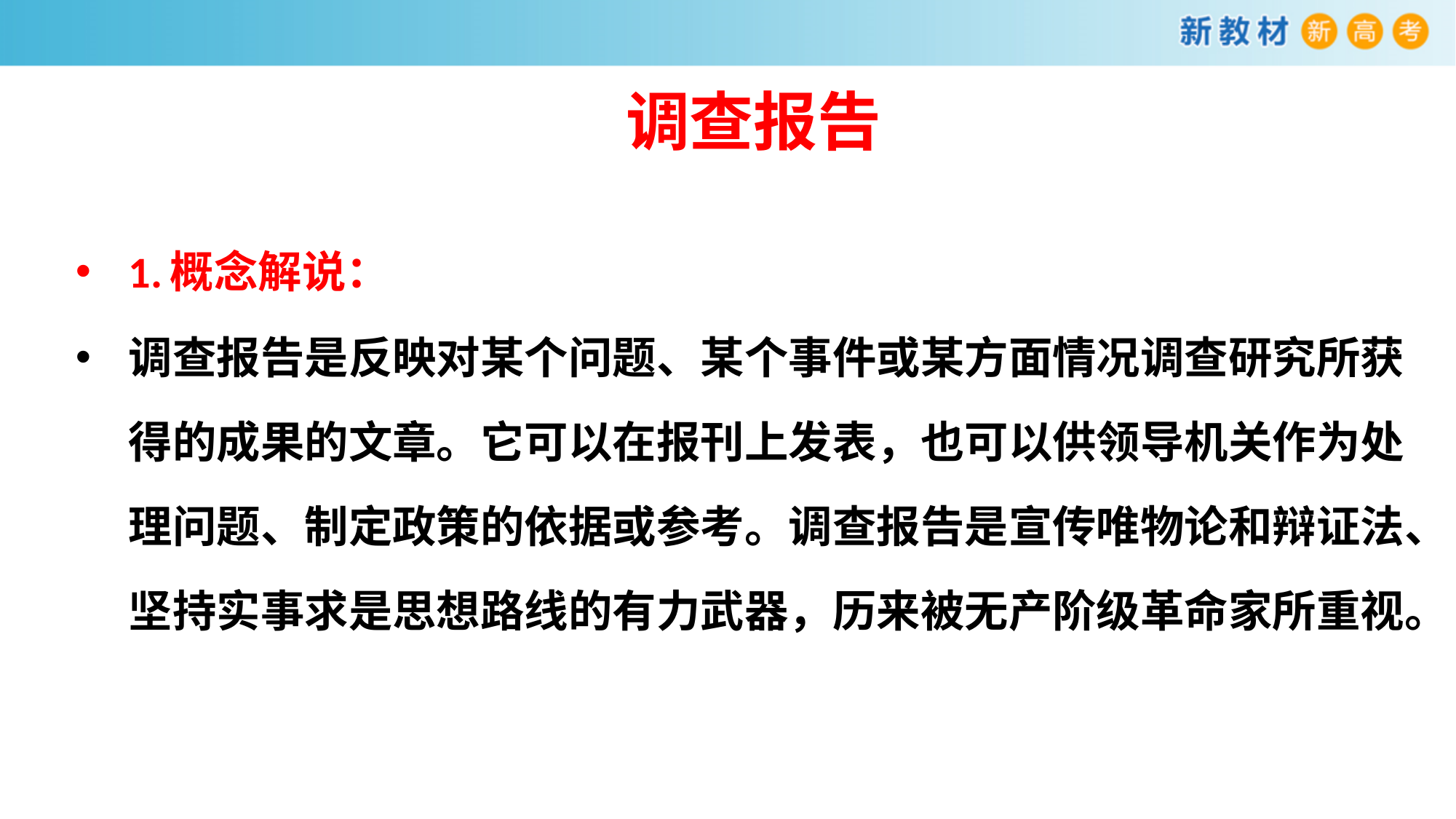

# 调查报告
1.概念解说：
调查报告是反映对某个问题、某个事件或某方面情况调查研究所获得的成果的文章。它可以在报刊上发表，也可以供领导机关作为处理问题、制定政策的依据或参考。调查报告是宣传唯物论和辩证法、坚持实事求是思想路线的有力武器，历来被无产阶级革命家所重视。